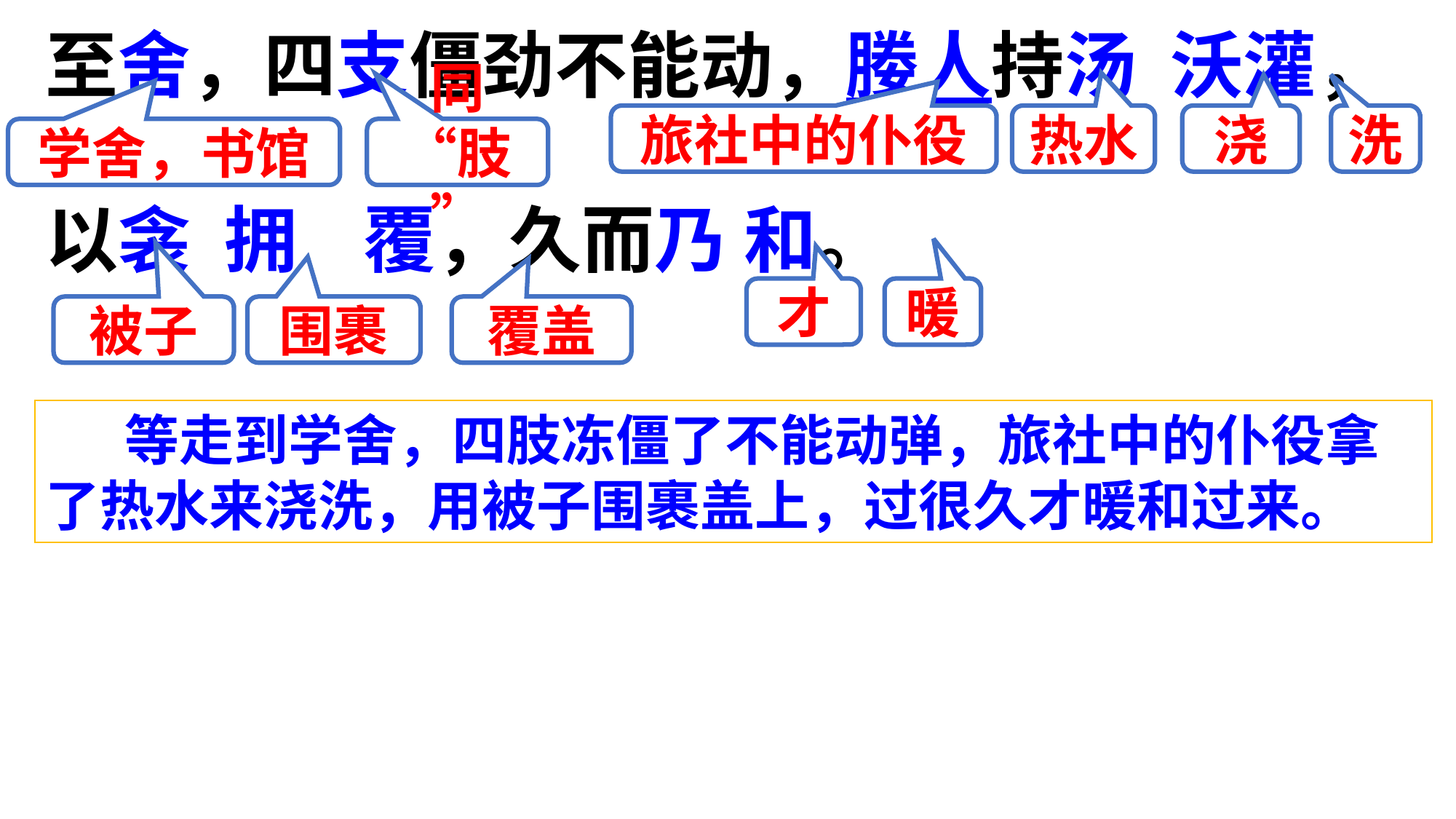

至舍，四支僵劲不能动，媵人持汤  沃灌，

以衾  拥    覆，久而乃 和。
旅社中的仆役
热水
浇
洗
学舍，书馆
同“肢”
才
暖
被子
围裹
覆盖
       等走到学舍，四肢冻僵了不能动弹，旅社中的仆役拿了热水来浇洗，用被子围裹盖上，过很久才暖和过来。